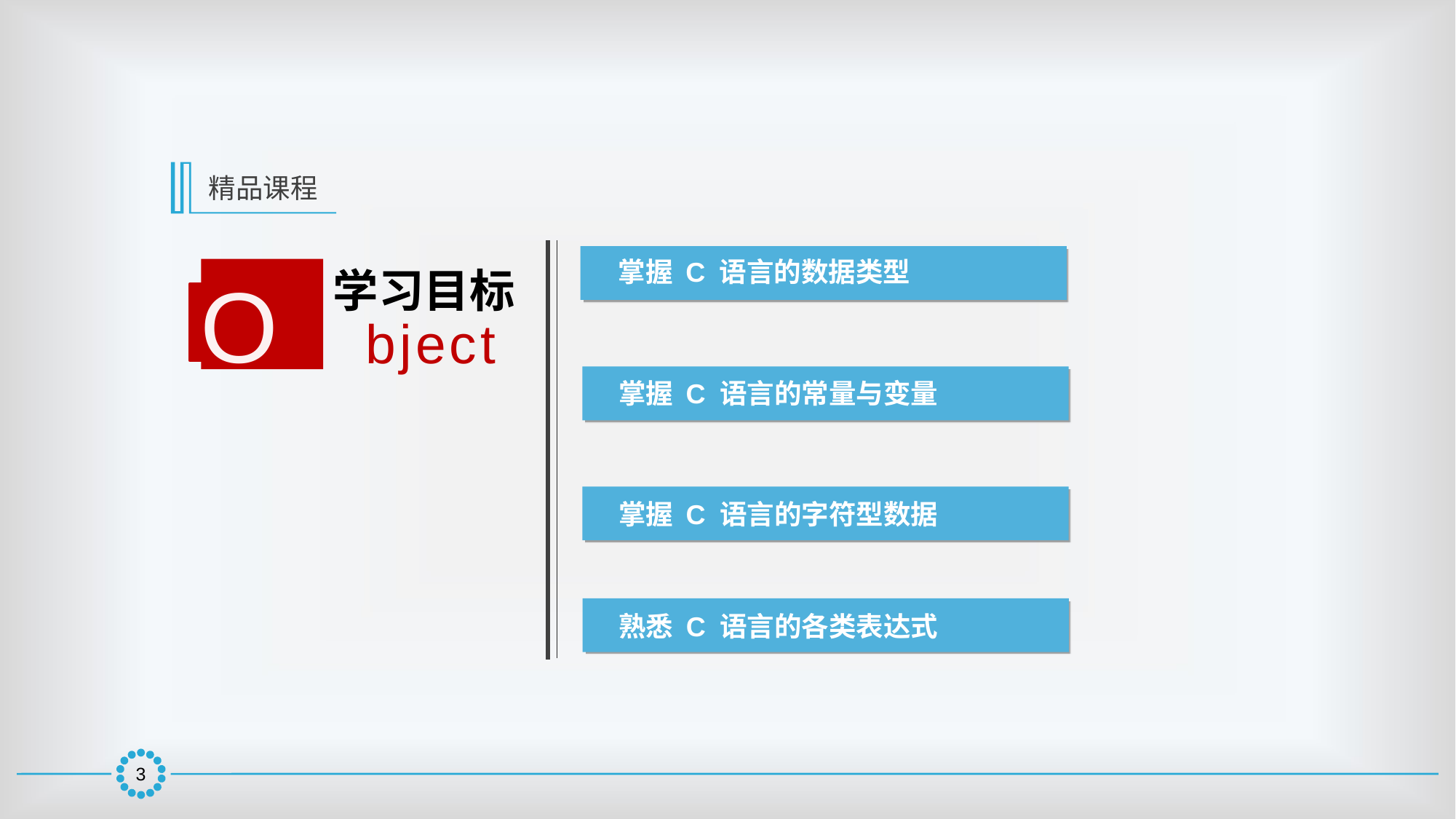

精品课程

掌握 C 语言的数据类型
学习目标

O

bject

掌握 C 语言的常量与变量

掌握 C 语言的字符型数据

熟悉 C 语言的各类表达式

3